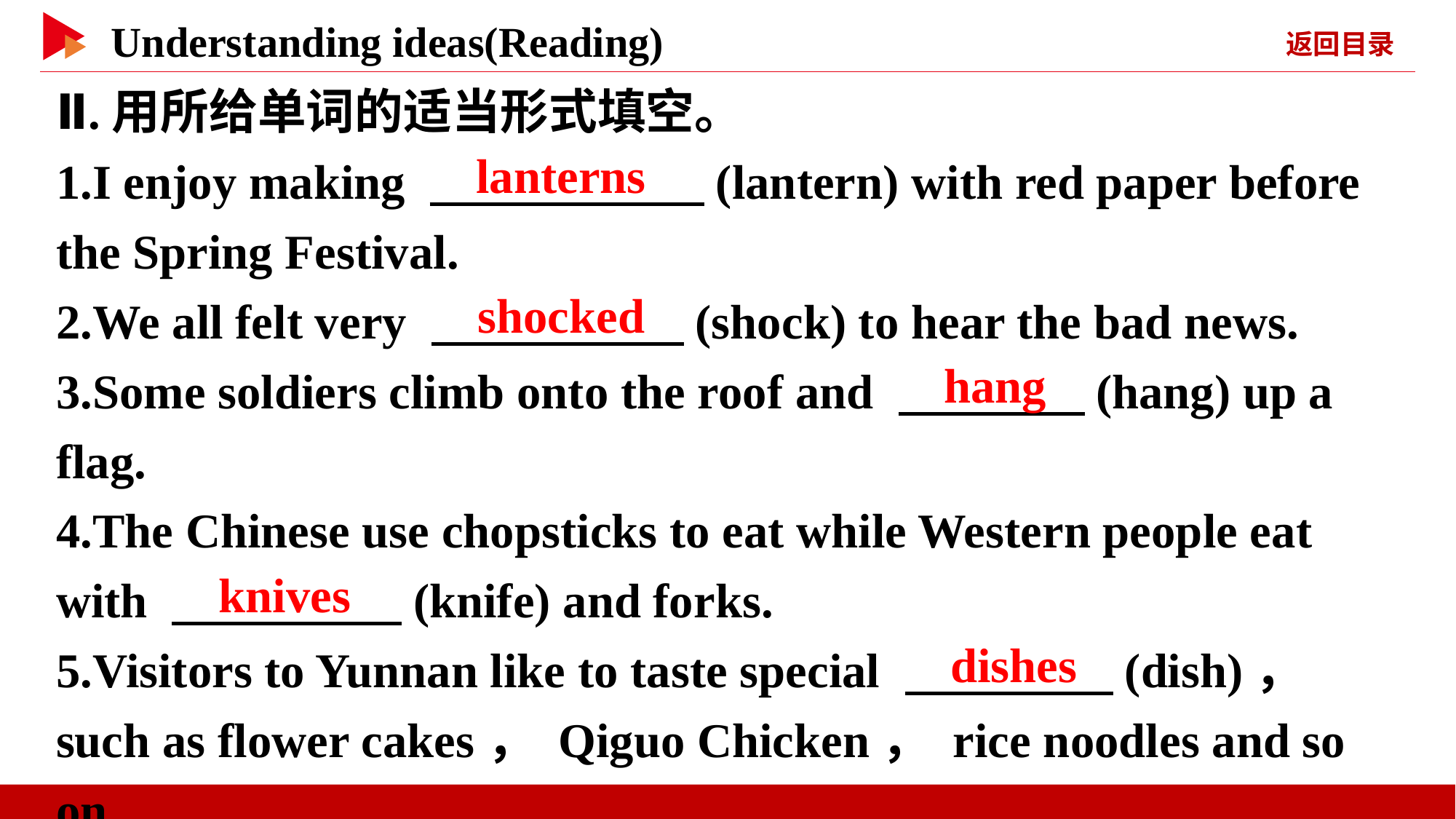

Ⅱ.用所给单词的适当形式填空。
1.I enjoy making 　                　(lantern) with red paper before the Spring Festival.
2.We all felt very 　              　(shock) to hear the bad news.
3.Some soldiers climb onto the roof and 　        　(hang) up a flag.
4.The Chinese use chopsticks to eat while Western people eat with 　            　(knife) and forks.
5.Visitors to Yunnan like to taste special 　          　(dish)， such as flower cakes， Qiguo Chicken， rice noodles and so on.
　lanterns
　shocked
　hang
　knives
　dishes